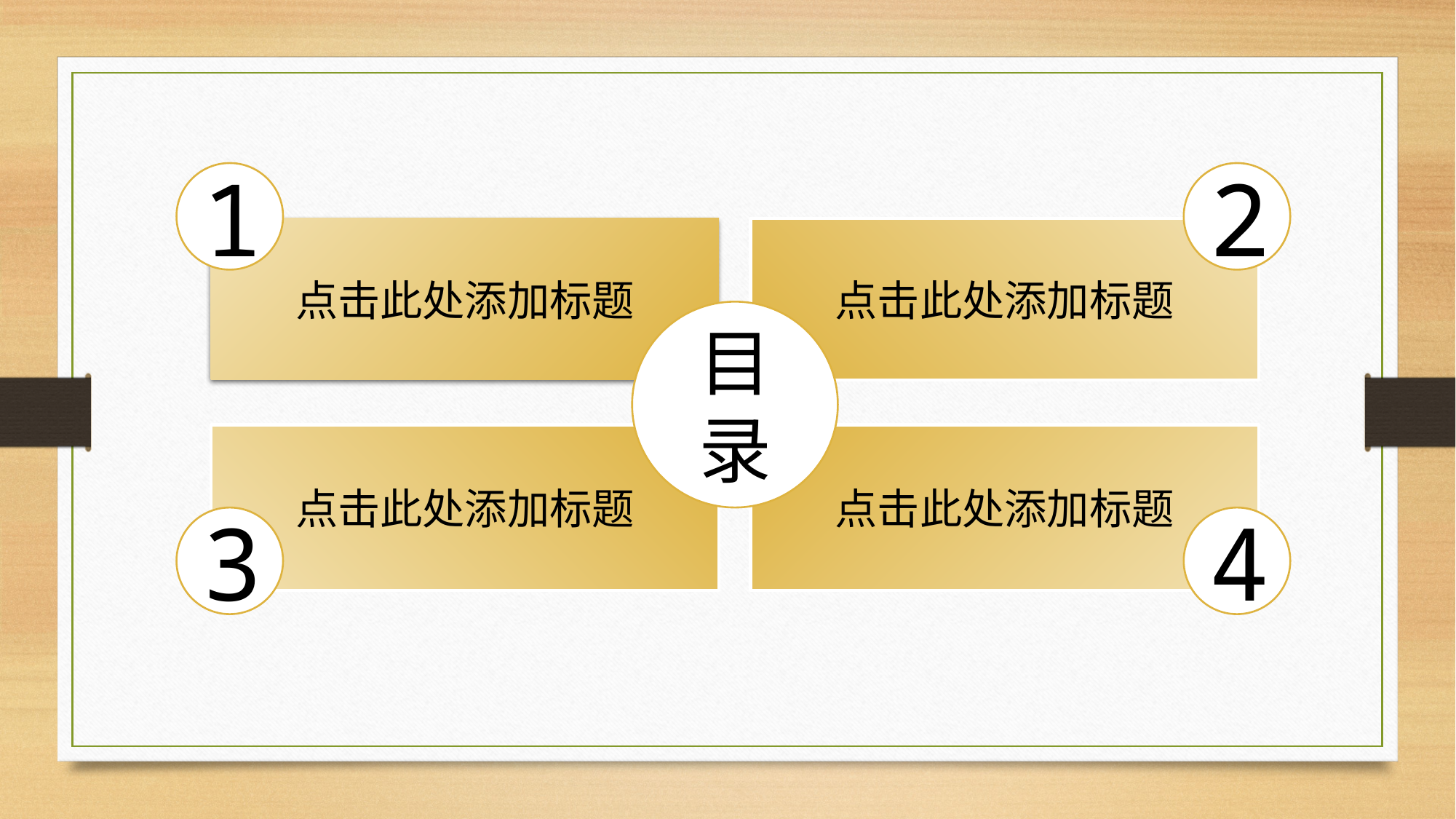

2
点击此处添加标题
1
点击此处添加标题
目录
点击此处添加标题
3
点击此处添加标题
4